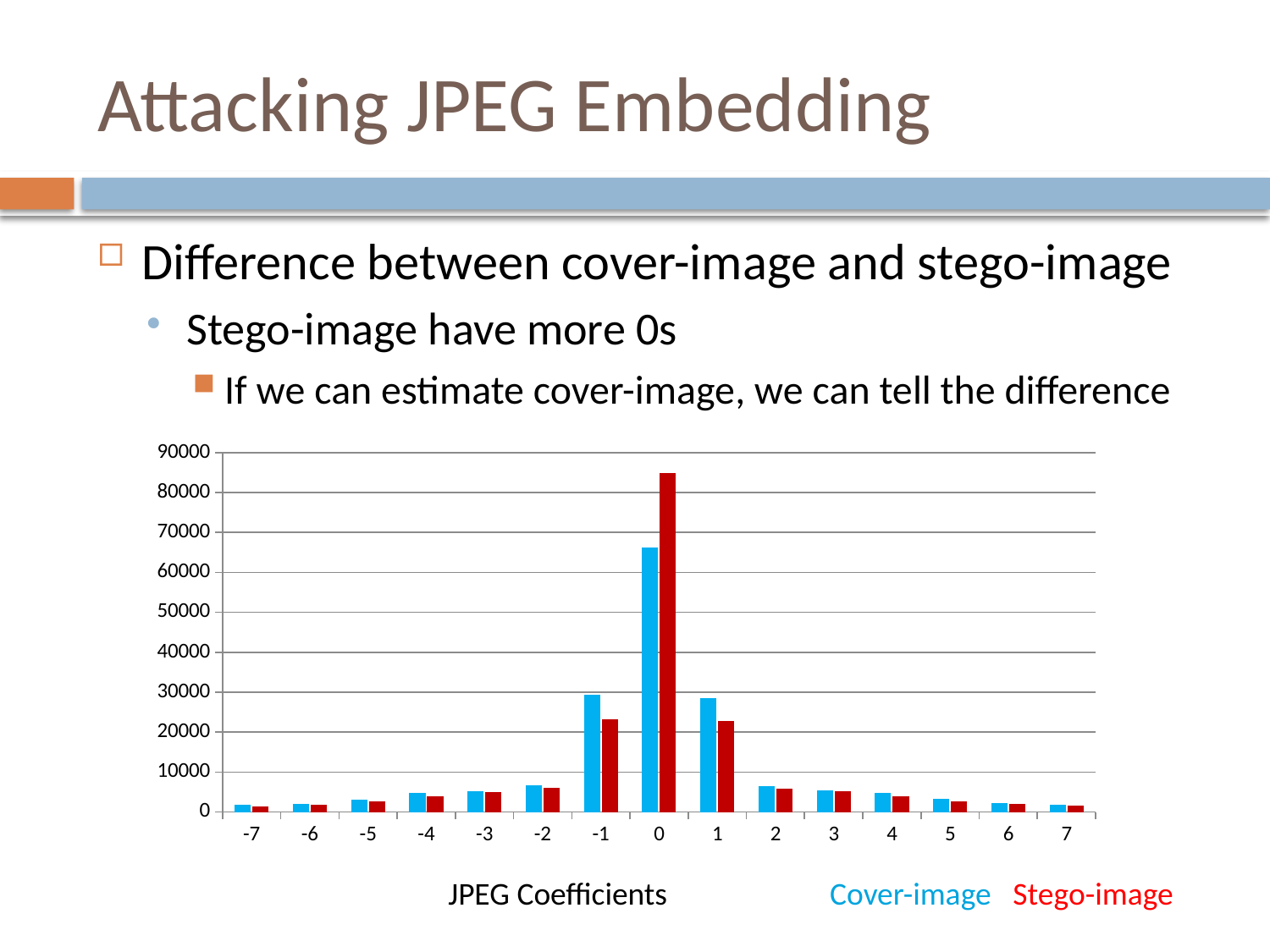

# Attacking JPEG Embedding
Difference between cover-image and stego-image
Stego-image have more 0s
If we can estimate cover-image, we can tell the difference

### Chart

| Category | 载体图像中出现次数 | 隐写图象中出现次数 |
|---|---|---|
| -7 | 1694.0 | 1464.0 |
| -6 | 2081.0 | 1893.0 |
| -5 | 3134.0 | 2621.0 |
| -4 | 4749.0 | 3926.0 |
| -3 | 5251.0 | 4938.0 |
| -2 | 6630.0 | 6016.0 |
| -1 | 29404.0 | 23117.0 |
| 0 | 66295.0 | 84909.0 |
| 1 | 28546.0 | 22775.0 |
| 2 | 6485.0 | 5888.0 |
| 3 | 5397.0 | 5209.0 |
| 4 | 4814.0 | 3962.0 |
| 5 | 3234.0 | 2713.0 |
| 6 | 2250.0 | 2026.0 |
| 7 | 1734.0 | 1502.0 |
JPEG Coefficients
Cover-image   Stego-image